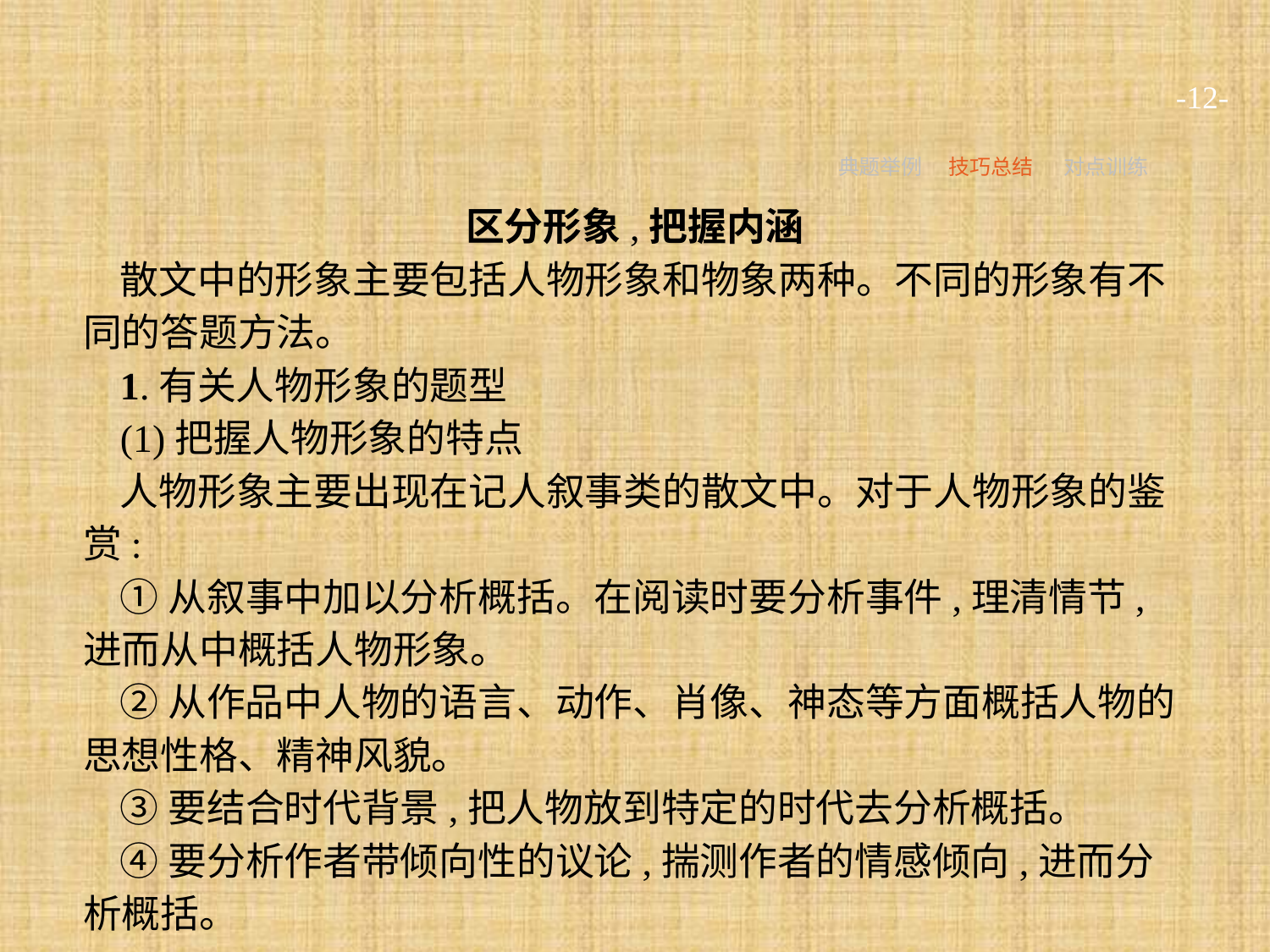

-12-
典题举例
技巧总结
对点训练
区分形象,把握内涵
散文中的形象主要包括人物形象和物象两种。不同的形象有不同的答题方法。
1.有关人物形象的题型
(1)把握人物形象的特点
人物形象主要出现在记人叙事类的散文中。对于人物形象的鉴赏:
①从叙事中加以分析概括。在阅读时要分析事件,理清情节,进而从中概括人物形象。
②从作品中人物的语言、动作、肖像、神态等方面概括人物的思想性格、精神风貌。
③要结合时代背景,把人物放到特定的时代去分析概括。
④要分析作者带倾向性的议论,揣测作者的情感倾向,进而分析概括。